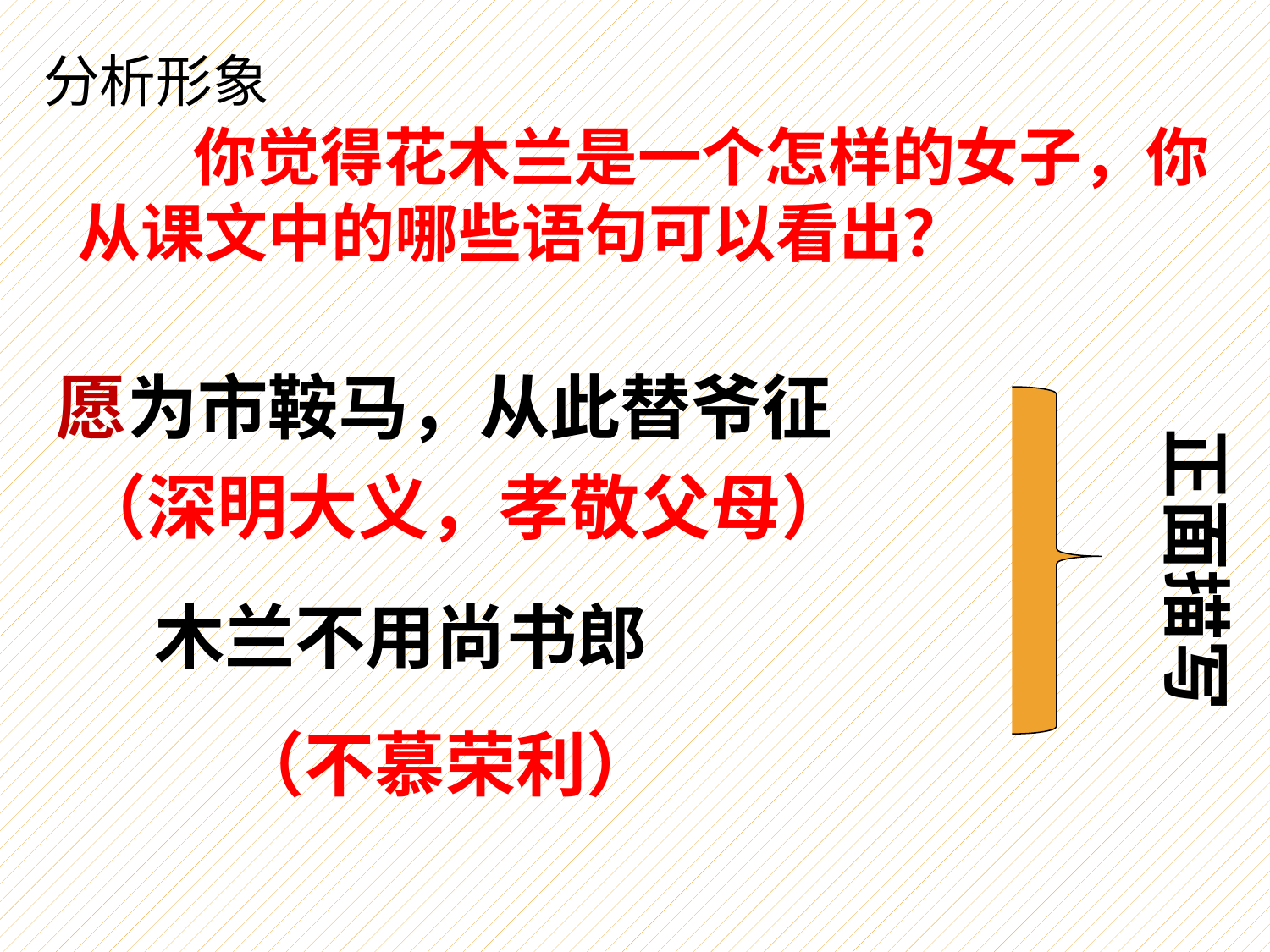

分析形象
       你觉得花木兰是一个怎样的女子，你从课文中的哪些语句可以看出？
愿为市鞍马，从此替爷征

正面描写
（深明大义，孝敬父母）
木兰不用尚书郎
（不慕荣利）